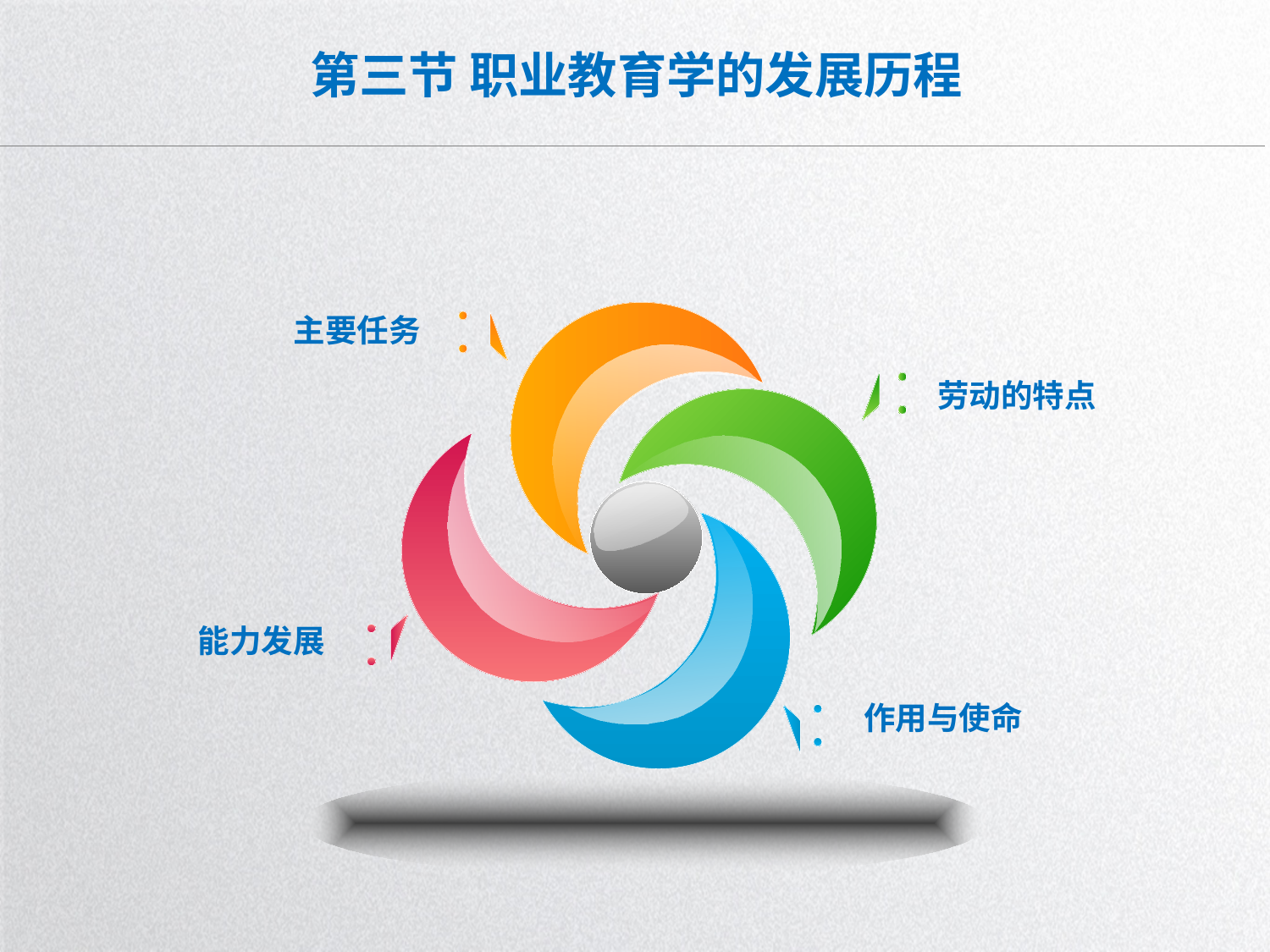

# 第三节 职业教育学的发展历程

主要任务
劳动的特点
能力发展
作用与使命